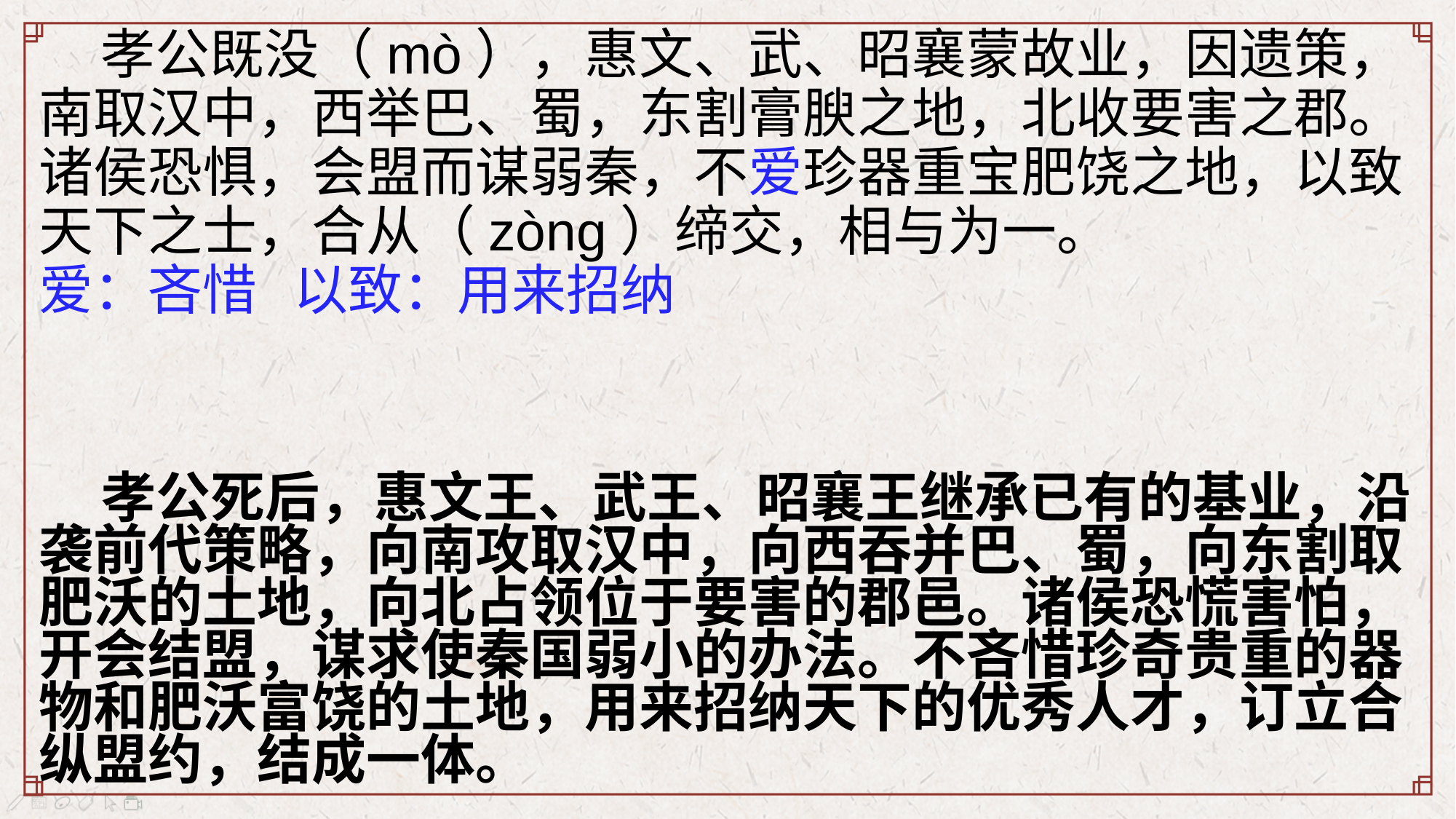

孝公既没（mò），惠文、武、昭襄蒙故业，因遗策，南取汉中，西举巴、蜀，东割膏腴之地，北收要害之郡。诸侯恐惧，会盟而谋弱秦，不爱珍器重宝肥饶之地，以致天下之士，合从（zòng）缔交，相与为一。
爱：吝惜   以致：用来招纳
    孝公死后，惠文王、武王、昭襄王继承已有的基业，沿袭前代策略，向南攻取汉中，向西吞并巴、蜀，向东割取肥沃的土地，向北占领位于要害的郡邑。诸侯恐慌害怕，开会结盟，谋求使秦国弱小的办法。不吝惜珍奇贵重的器物和肥沃富饶的土地，用来招纳天下的优秀人才，订立合纵盟约，结成一体。